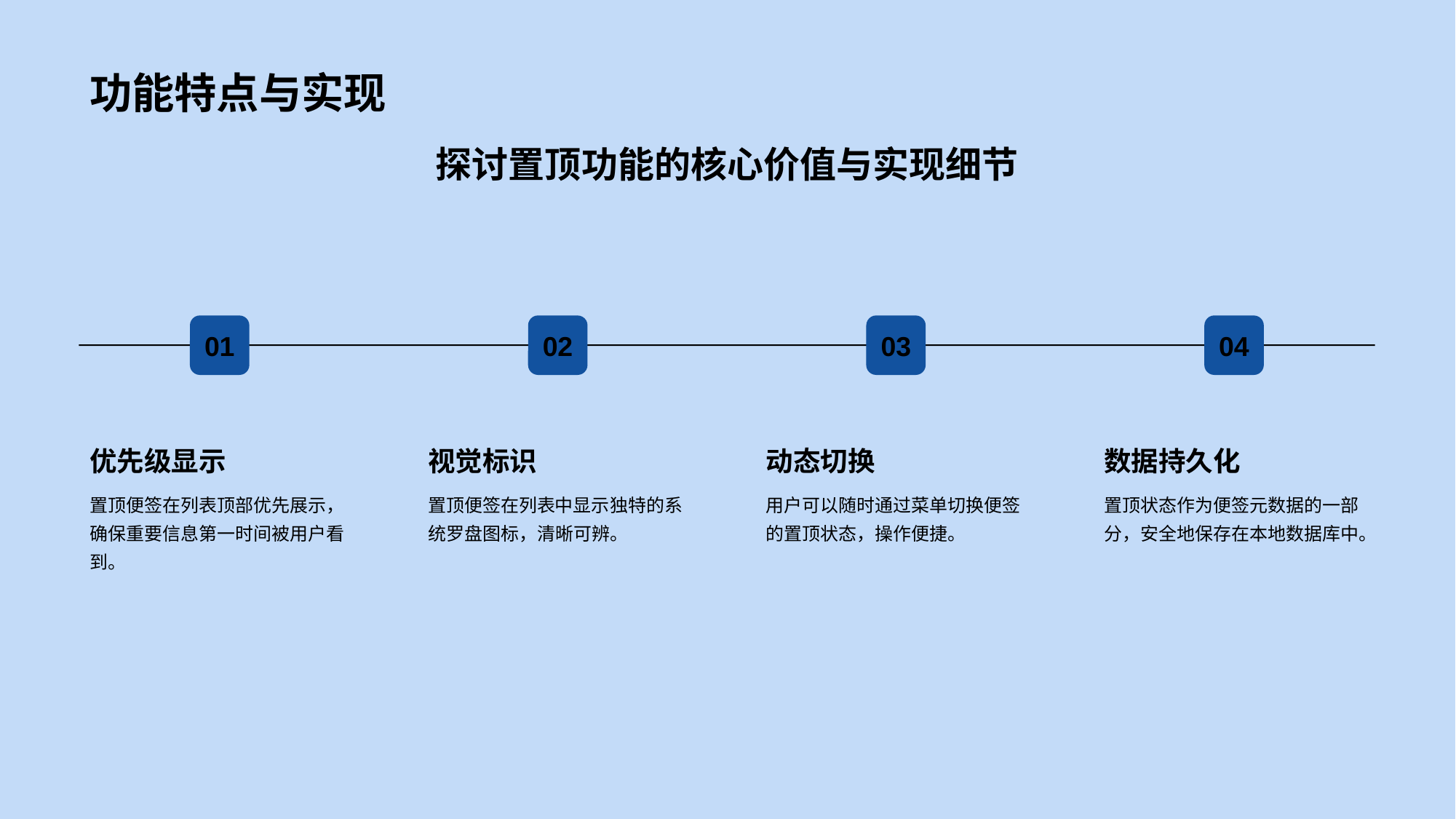

功能特点与实现
探讨置顶功能的核心价值与实现细节
01
优先级显示
置顶便签在列表顶部优先展示，确保重要信息第一时间被用户看到。
02
视觉标识
置顶便签在列表中显示独特的系统罗盘图标，清晰可辨。
03
动态切换
用户可以随时通过菜单切换便签的置顶状态，操作便捷。
04
数据持久化
置顶状态作为便签元数据的一部分，安全地保存在本地数据库中。